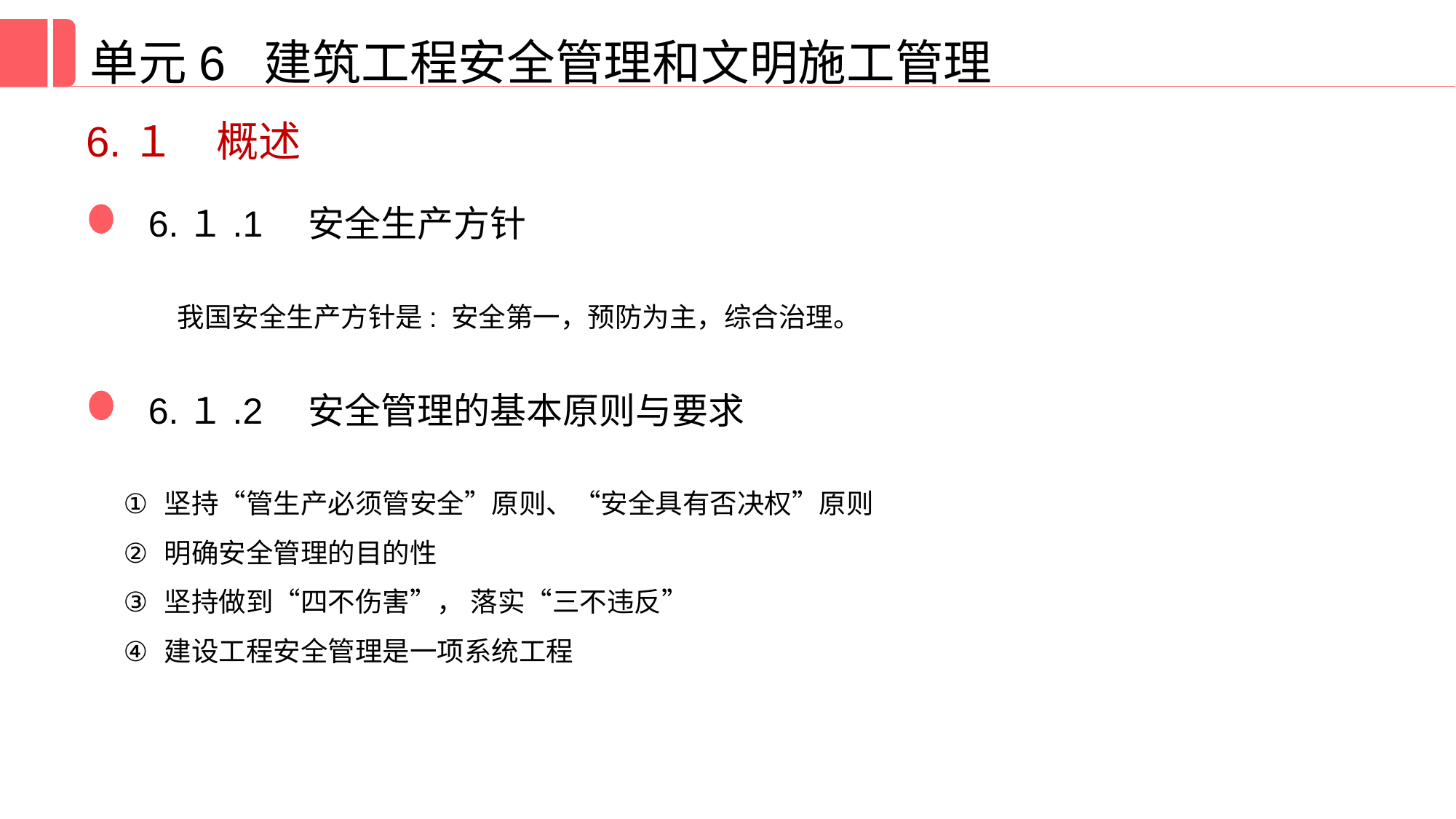

单元6  建筑工程安全管理和文明施工管理

6.１　概述
6.１.1　安全生产方针

我国安全生产方针是: 安全第一，预防为主，综合治理。
6.１.2　安全管理的基本原则与要求

坚持“管生产必须管安全”原则、“安全具有否决权”原则
明确安全管理的目的性
坚持做到“四不伤害”， 落实“三不违反”
建设工程安全管理是一项系统工程